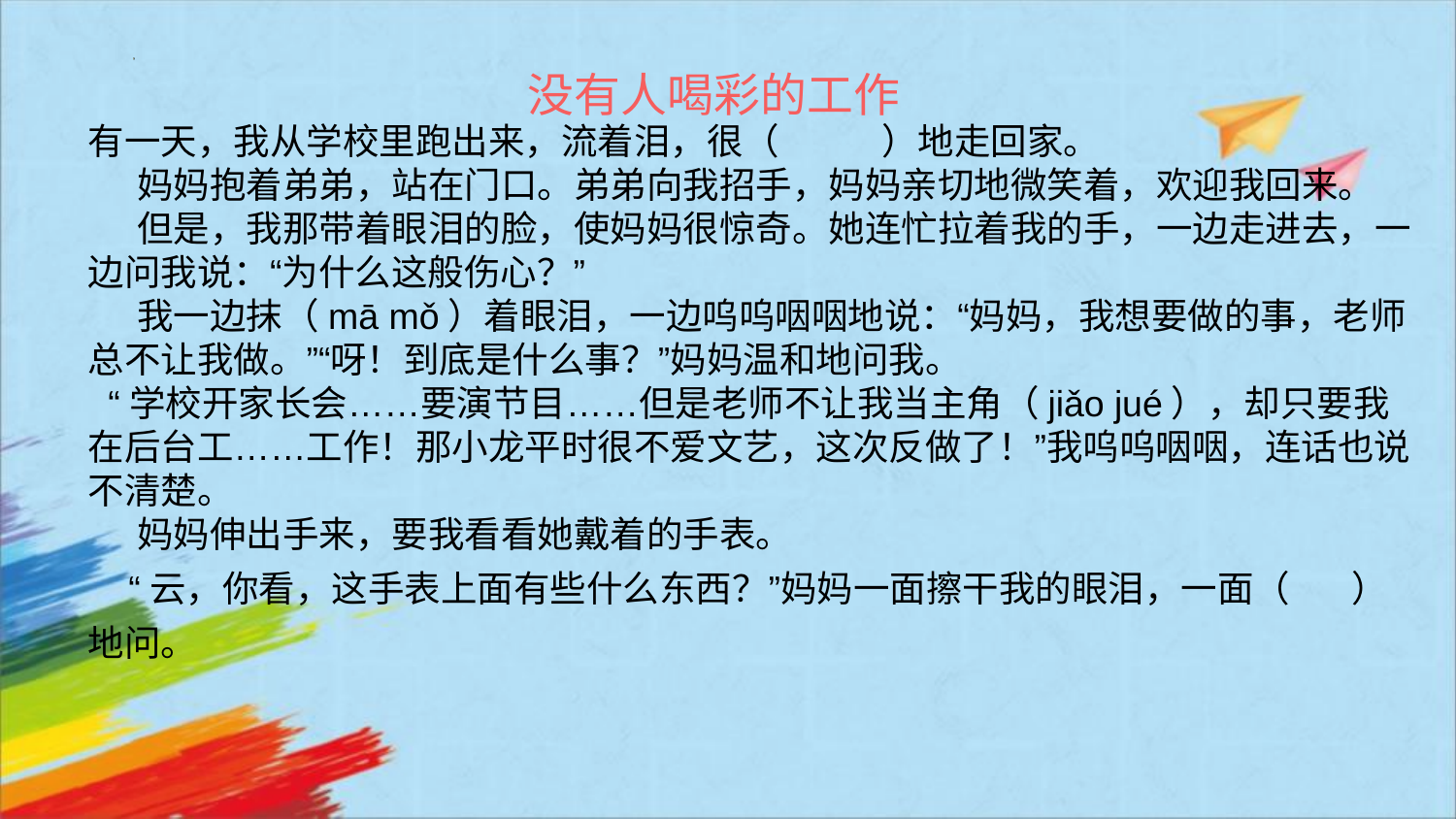

没有人喝彩的工作
有一天，我从学校里跑出来，流着泪，很（          ）地走回家。
    妈妈抱着弟弟，站在门口。弟弟向我招手，妈妈亲切地微笑着，欢迎我回来。
    但是，我那带着眼泪的脸，使妈妈很惊奇。她连忙拉着我的手，一边走进去，一边问我说：“为什么这般伤心？”
    我一边抹（mā mǒ）着眼泪，一边呜呜咽咽地说：“妈妈，我想要做的事，老师总不让我做。”“呀！到底是什么事？”妈妈温和地问我。
  “学校开家长会……要演节目……但是老师不让我当主角（jiǎo jué），却只要我在后台工……工作！那小龙平时很不爱文艺，这次反做了！”我呜呜咽咽，连话也说不清楚。
    妈妈伸出手来，要我看看她戴着的手表。
    “云，你看，这手表上面有些什么东西？”妈妈一面擦干我的眼泪，一面（      ）地问。